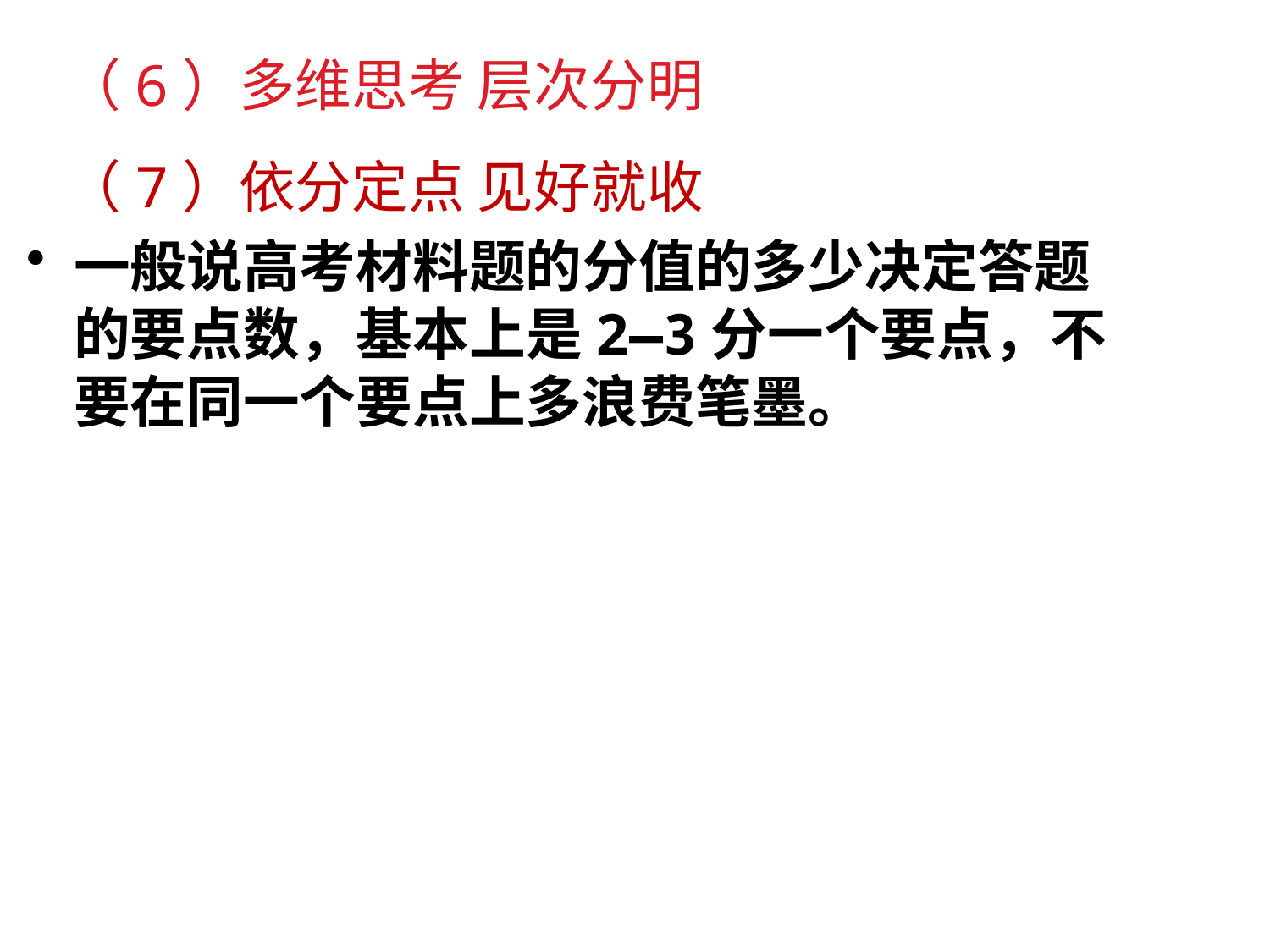

# （6）多维思考 层次分明
  （7）依分定点 见好就收
一般说高考材料题的分值的多少决定答题的要点数，基本上是2—3分一个要点，不要在同一个要点上多浪费笔墨。